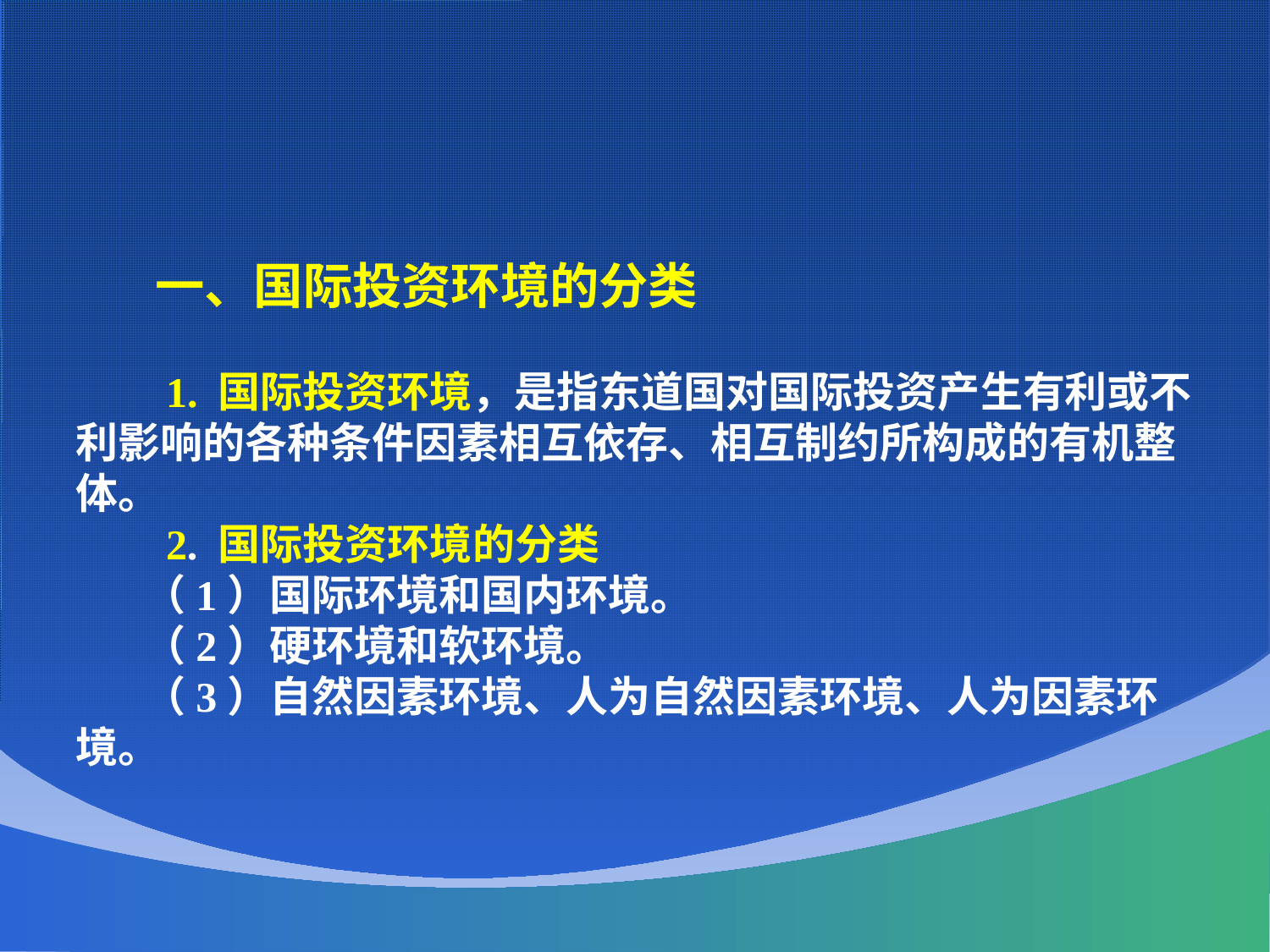

一、国际投资环境的分类

    1. 国际投资环境，是指东道国对国际投资产生有利或不利影响的各种条件因素相互依存、相互制约所构成的有机整体。
    2. 国际投资环境的分类
 （1）国际环境和国内环境。
 （2）硬环境和软环境。
 （3）自然因素环境、人为自然因素环境、人为因素环境。